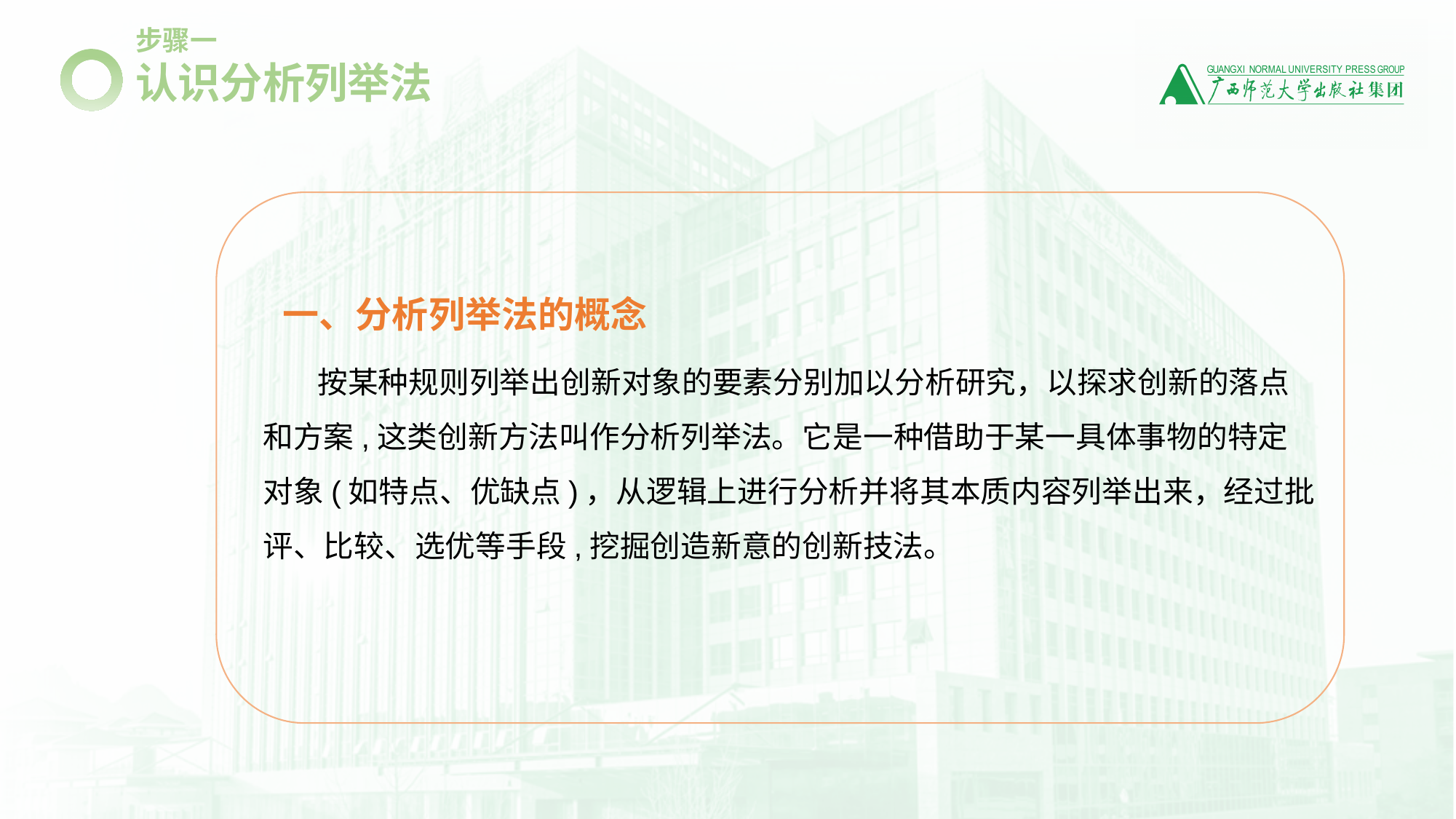

步骤一
认识分析列举法

一、分析列举法的概念
按某种规则列举出创新对象的要素分别加以分析研究，以探求创新的落点和方案,这类创新方法叫作分析列举法。它是一种借助于某一具体事物的特定对象(如特点、优缺点)，从逻辑上进行分析并将其本质内容列举出来，经过批评、比较、选优等手段,挖掘创造新意的创新技法。